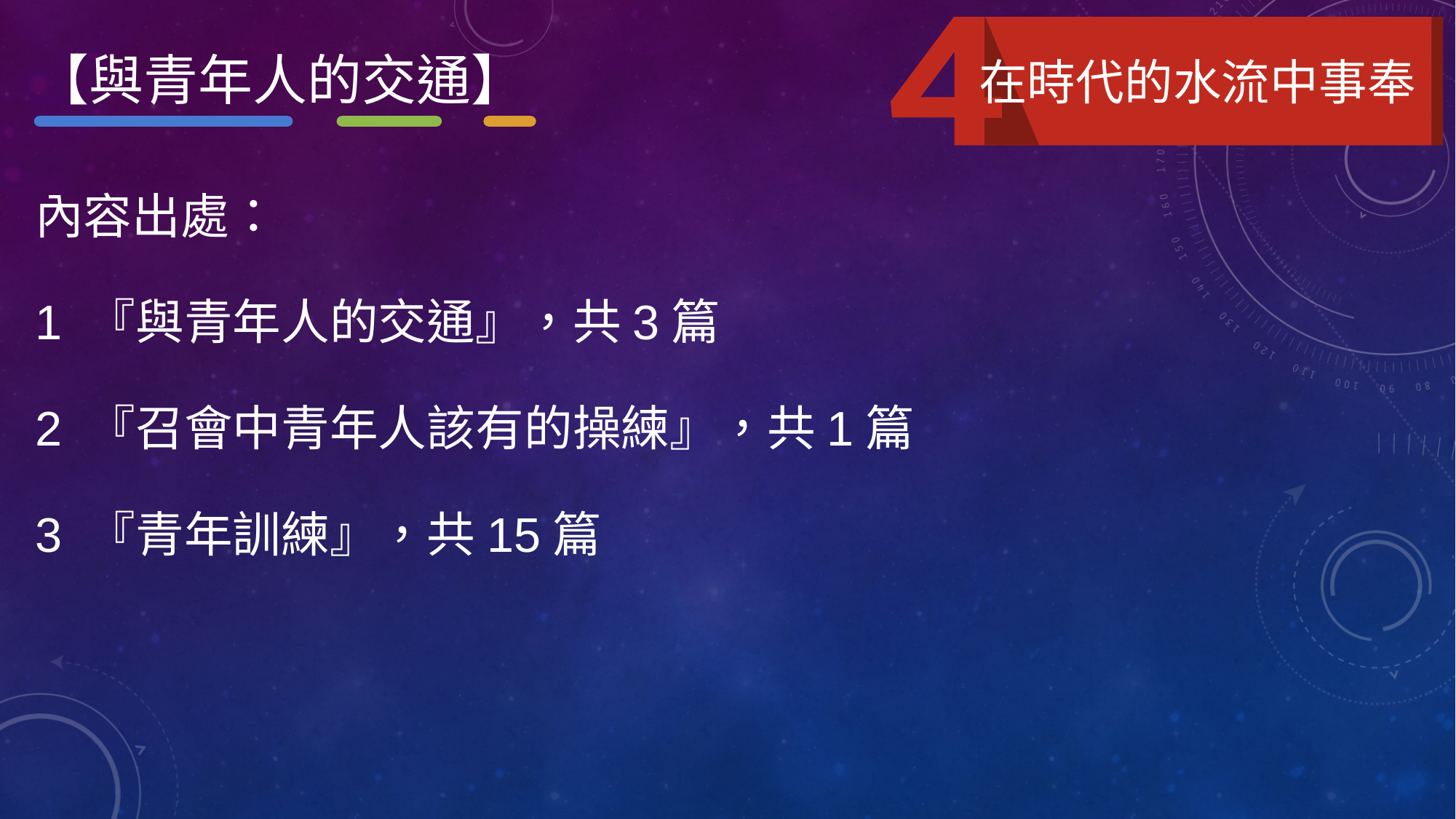

【與青年人的交通】

在時代的水流中事奉

內容出處：
1 『與青年人的交通』，共3篇
2 『召會中青年人該有的操練』，共1篇
3 『青年訓練』，共15篇